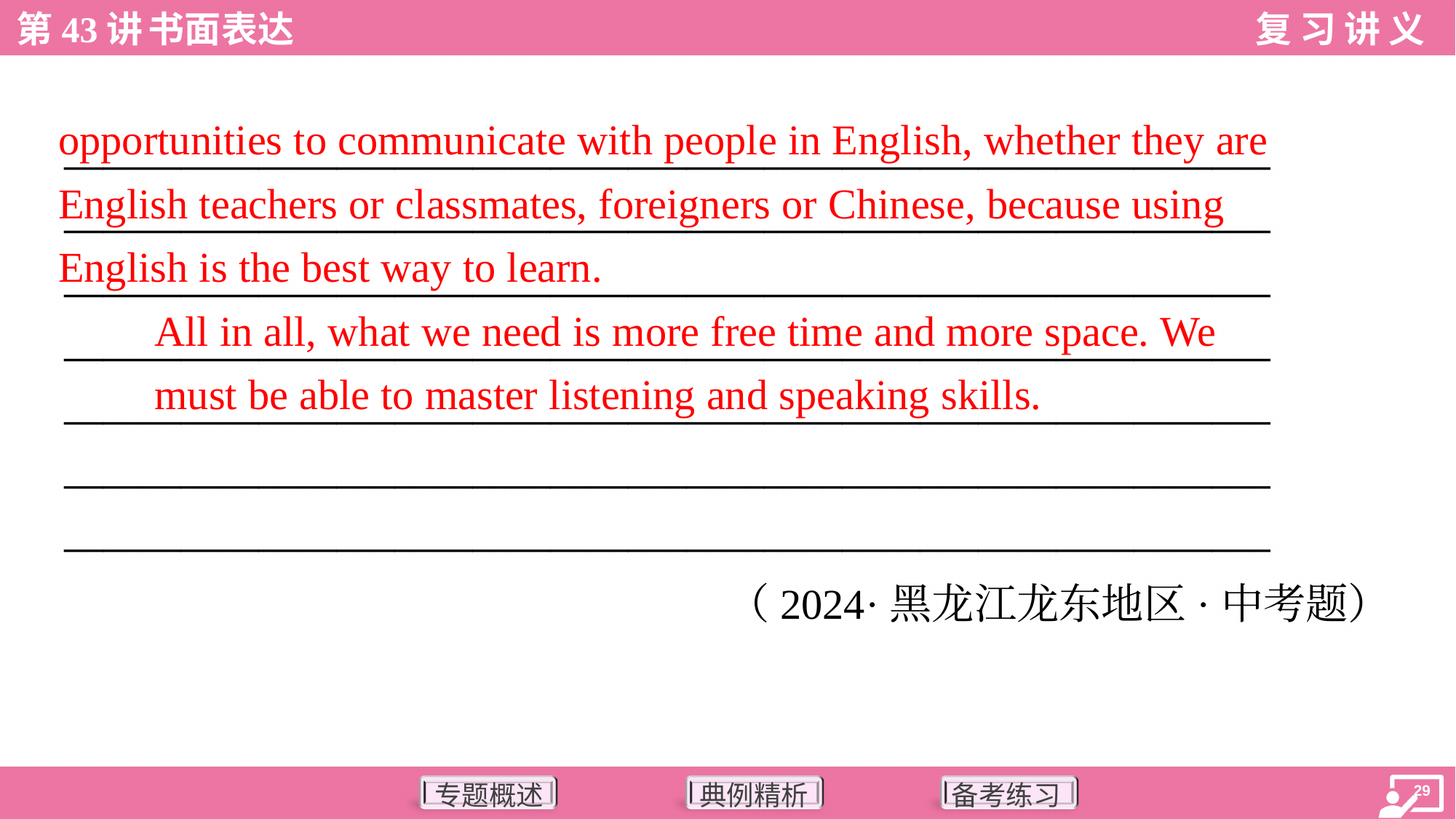

opportunities to communicate with people in English, whether they are
English teachers or classmates, foreigners or Chinese, because using
English is the best way to learn.
All in all, what we need is more free time and more space. We
must be able to master listening and speaking skills.
______________________________________________________________
______________________________________________________________
______________________________________________________________
______________________________________________________________
______________________________________________________________
______________________________________________________________
______________________________________________________________

（2024·黑龙江龙东地区·中考题）